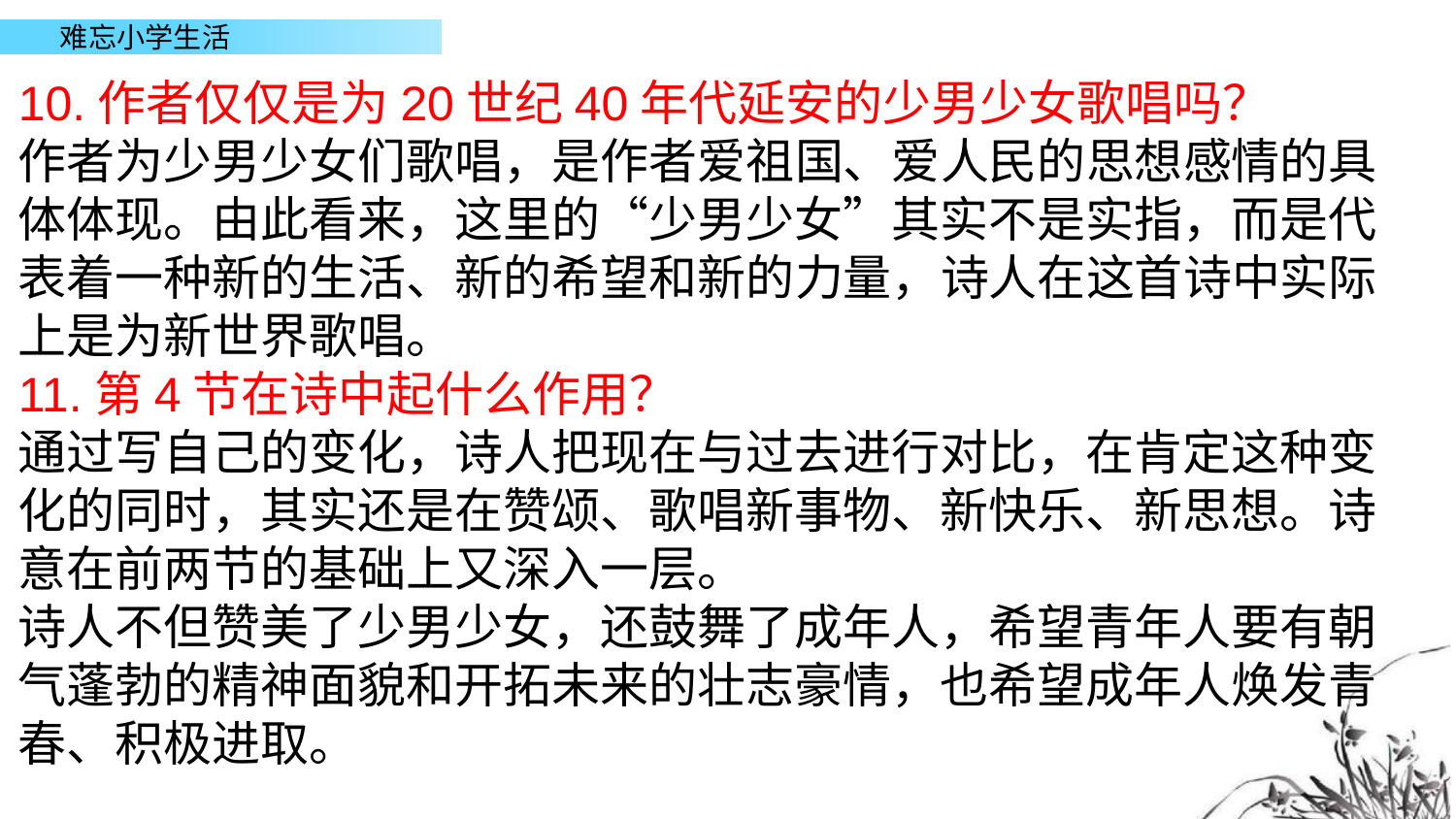

10.作者仅仅是为20世纪40年代延安的少男少女歌唱吗？
作者为少男少女们歌唱，是作者爱祖国、爱人民的思想感情的具体体现。由此看来，这里的“少男少女”其实不是实指，而是代表着一种新的生活、新的希望和新的力量，诗人在这首诗中实际上是为新世界歌唱。
11.第4节在诗中起什么作用？
通过写自己的变化，诗人把现在与过去进行对比，在肯定这种变化的同时，其实还是在赞颂、歌唱新事物、新快乐、新思想。诗意在前两节的基础上又深入一层。
诗人不但赞美了少男少女，还鼓舞了成年人，希望青年人要有朝气蓬勃的精神面貌和开拓未来的壮志豪情，也希望成年人焕发青春、积极进取。